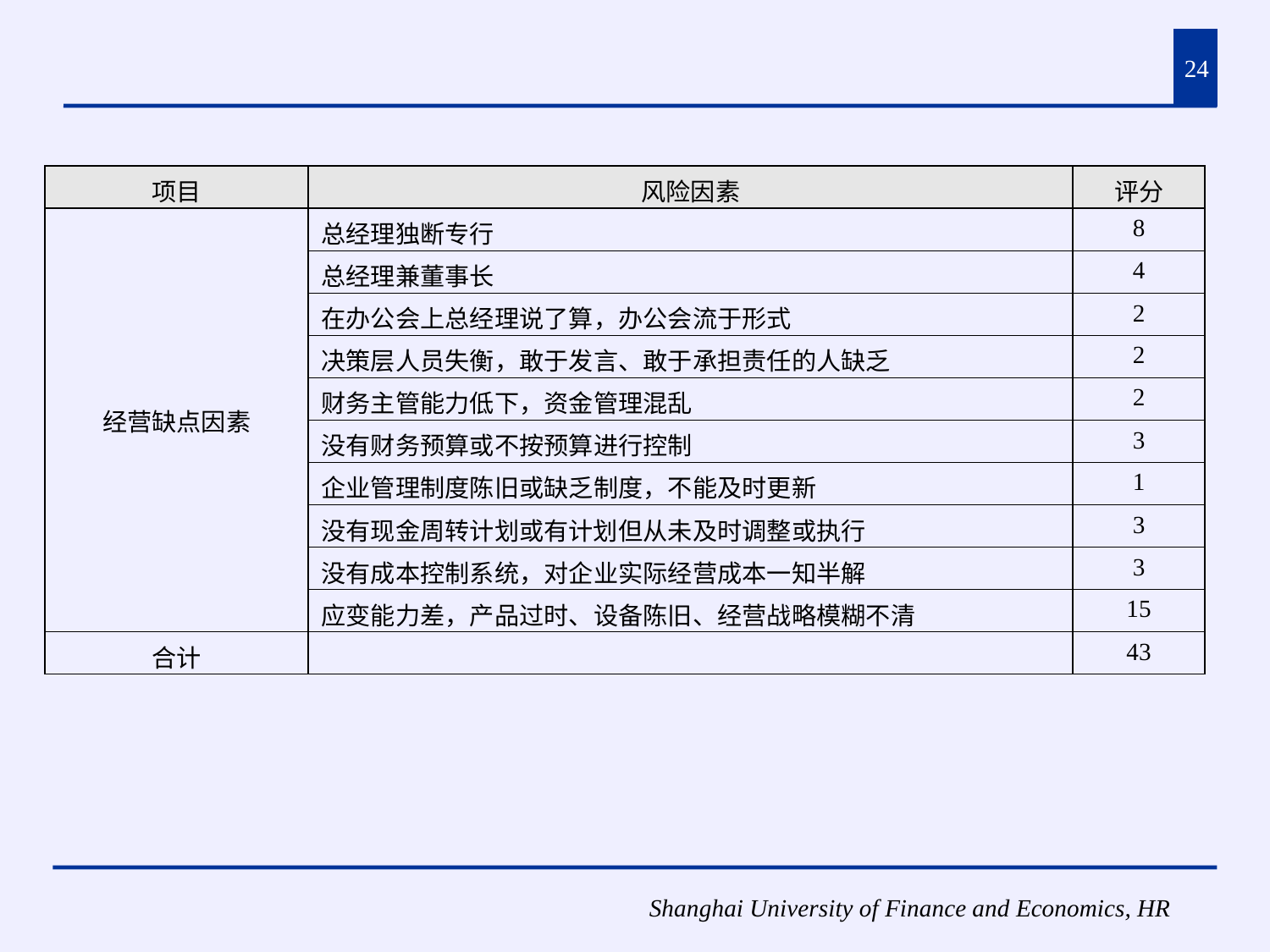

24
| 项目 | 风险因素 | 评分 |
| --- | --- | --- |
| 经营缺点因素 | 总经理独断专行 | 8 |
|  | 总经理兼董事长 | 4 |
|  | 在办公会上总经理说了算，办公会流于形式 | 2 |
|  | 决策层人员失衡，敢于发言、敢于承担责任的人缺乏 | 2 |
|  | 财务主管能力低下，资金管理混乱 | 2 |
|  | 没有财务预算或不按预算进行控制 | 3 |
|  | 企业管理制度陈旧或缺乏制度，不能及时更新 | 1 |
|  | 没有现金周转计划或有计划但从未及时调整或执行 | 3 |
|  | 没有成本控制系统，对企业实际经营成本一知半解 | 3 |
|  | 应变能力差，产品过时、设备陈旧、经营战略模糊不清 | 15 |
| 合计 |  | 43 |